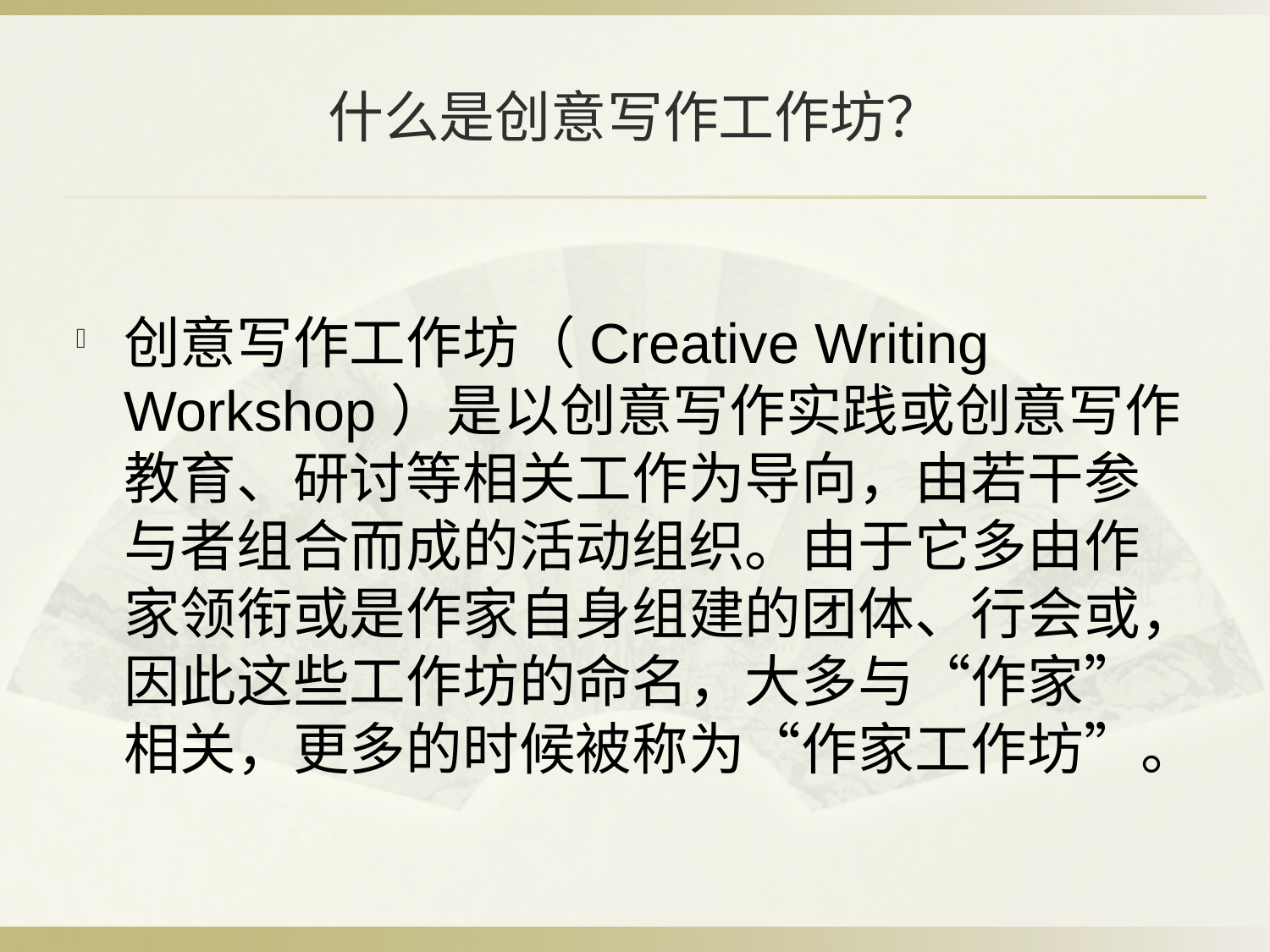

# 什么是创意写作工作坊？

创意写作工作坊（Creative Writing Workshop）是以创意写作实践或创意写作教育、研讨等相关工作为导向，由若干参与者组合而成的活动组织。由于它多由作家领衔或是作家自身组建的团体、行会或，因此这些工作坊的命名，大多与“作家”相关，更多的时候被称为“作家工作坊”。